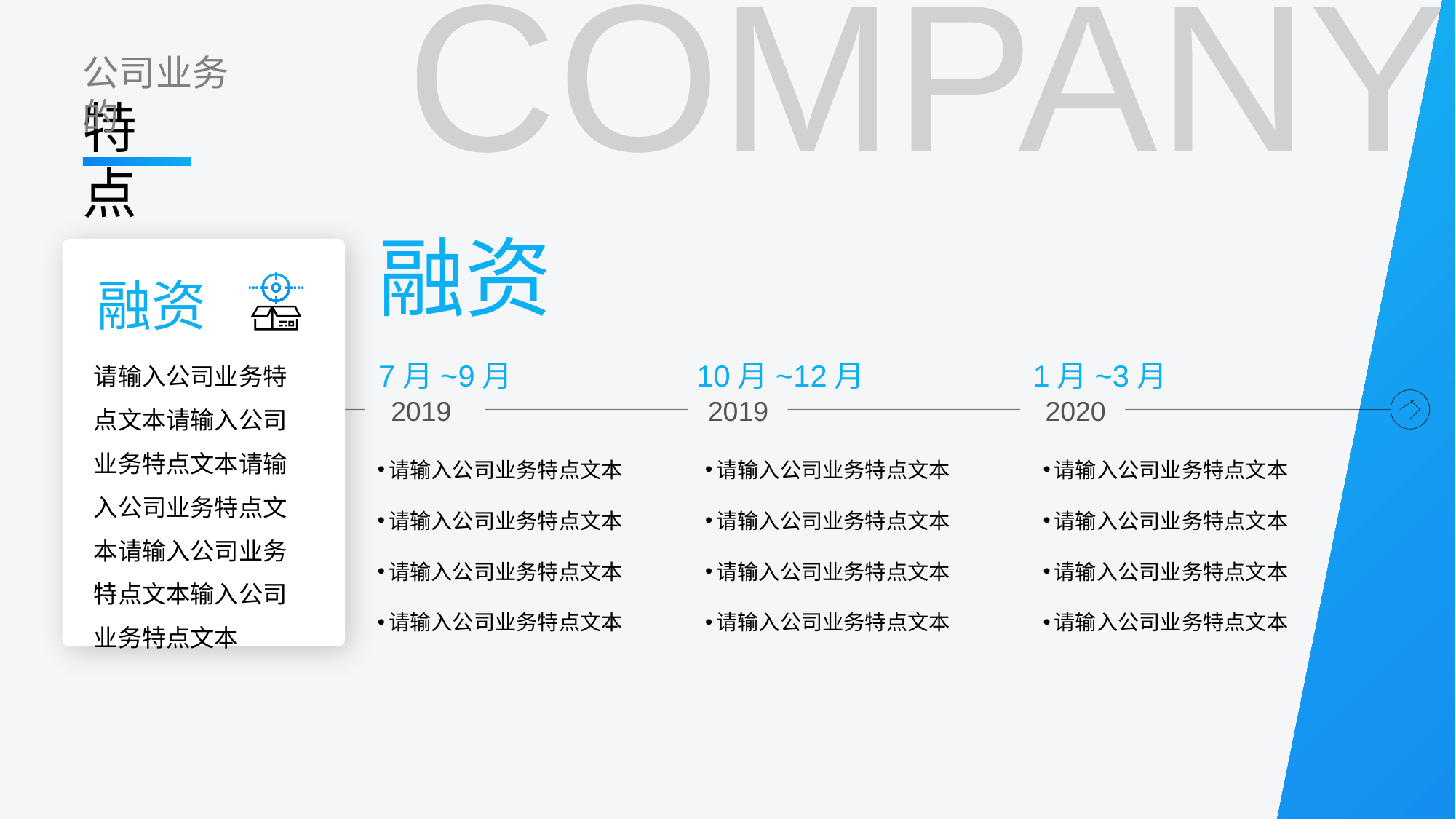

COMPANY

公司业务的
特点
融资

融资

请输入公司业务特点文本请输入公司业务特点文本请输入公司业务特点文本请输入公司业务特点文本输入公司业务特点文本
7月~9月
10月~12月
1月~3月

2019
2019
2020

请输入公司业务特点文本
请输入公司业务特点文本
请输入公司业务特点文本
请输入公司业务特点文本
请输入公司业务特点文本
请输入公司业务特点文本
请输入公司业务特点文本
请输入公司业务特点文本
请输入公司业务特点文本
请输入公司业务特点文本
请输入公司业务特点文本
请输入公司业务特点文本